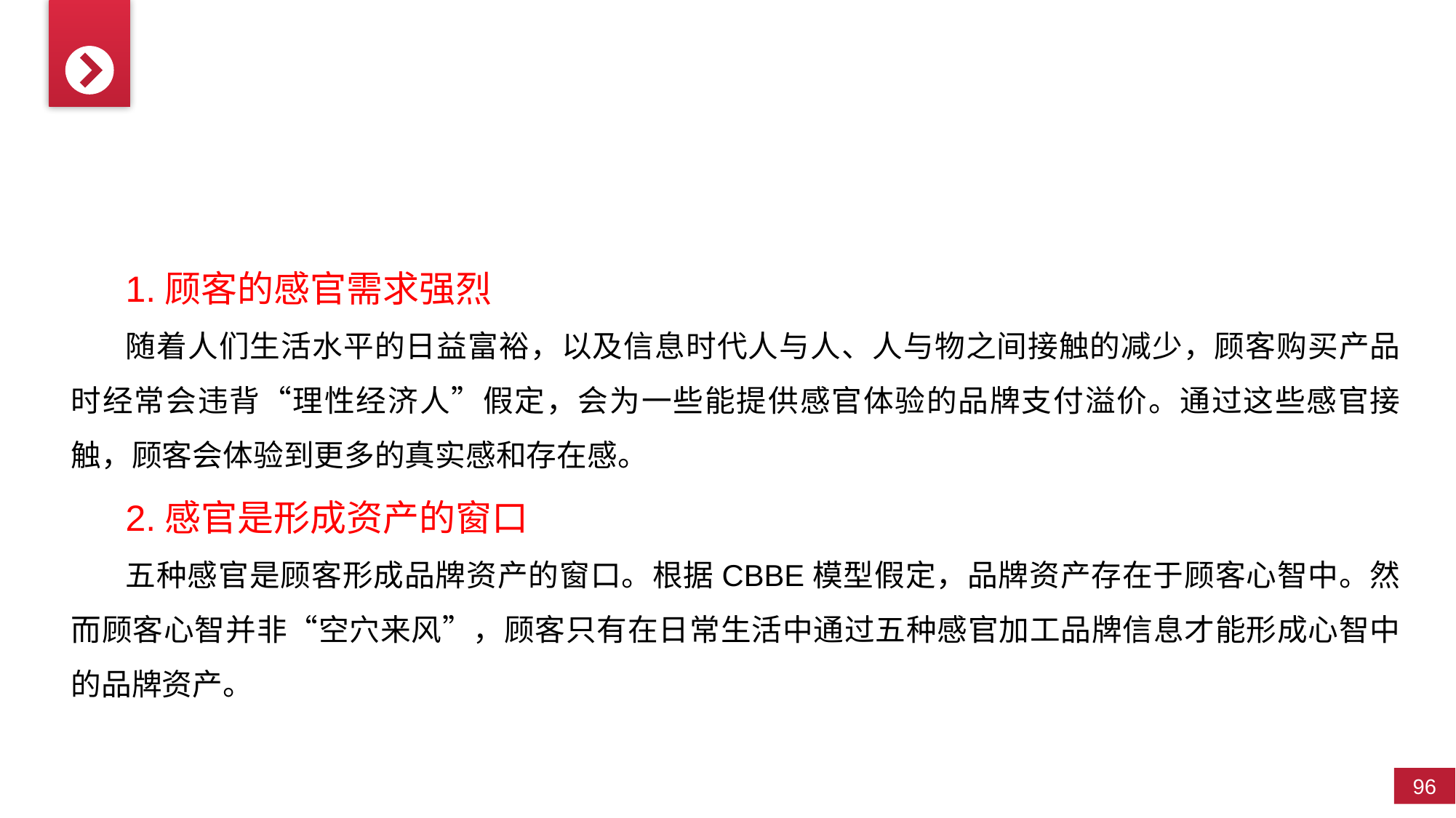

1.顾客的感官需求强烈
随着人们生活水平的日益富裕，以及信息时代人与人、人与物之间接触的减少，顾客购买产品时经常会违背“理性经济人”假定，会为一些能提供感官体验的品牌支付溢价。通过这些感官接触，顾客会体验到更多的真实感和存在感。
2.感官是形成资产的窗口
五种感官是顾客形成品牌资产的窗口。根据CBBE模型假定，品牌资产存在于顾客心智中。然而顾客心智并非“空穴来风”，顾客只有在日常生活中通过五种感官加工品牌信息才能形成心智中的品牌资产。